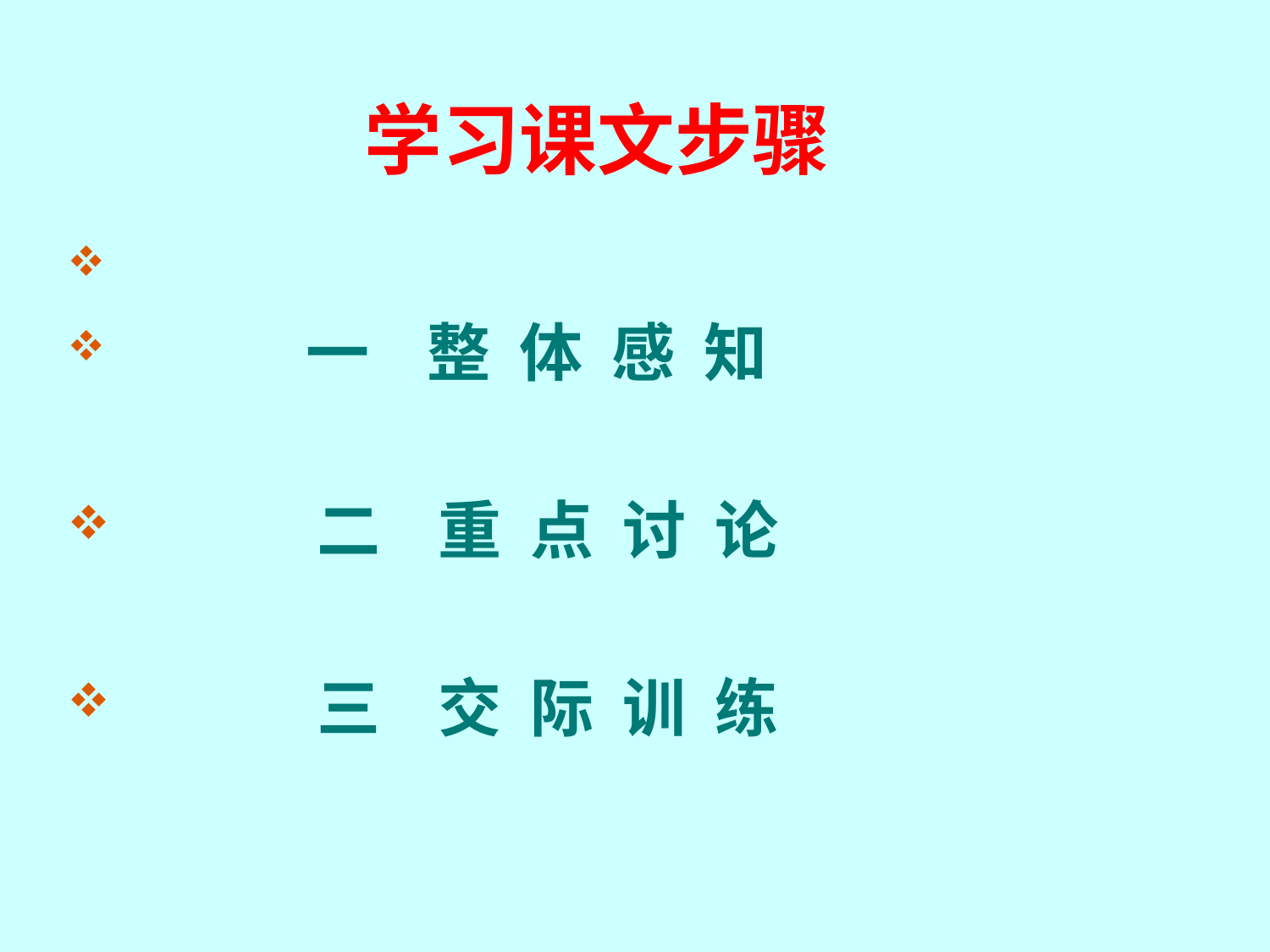

# 学习课文步骤

              一    整  体  感  知

             二    重  点  讨  论

             三    交  际  训  练